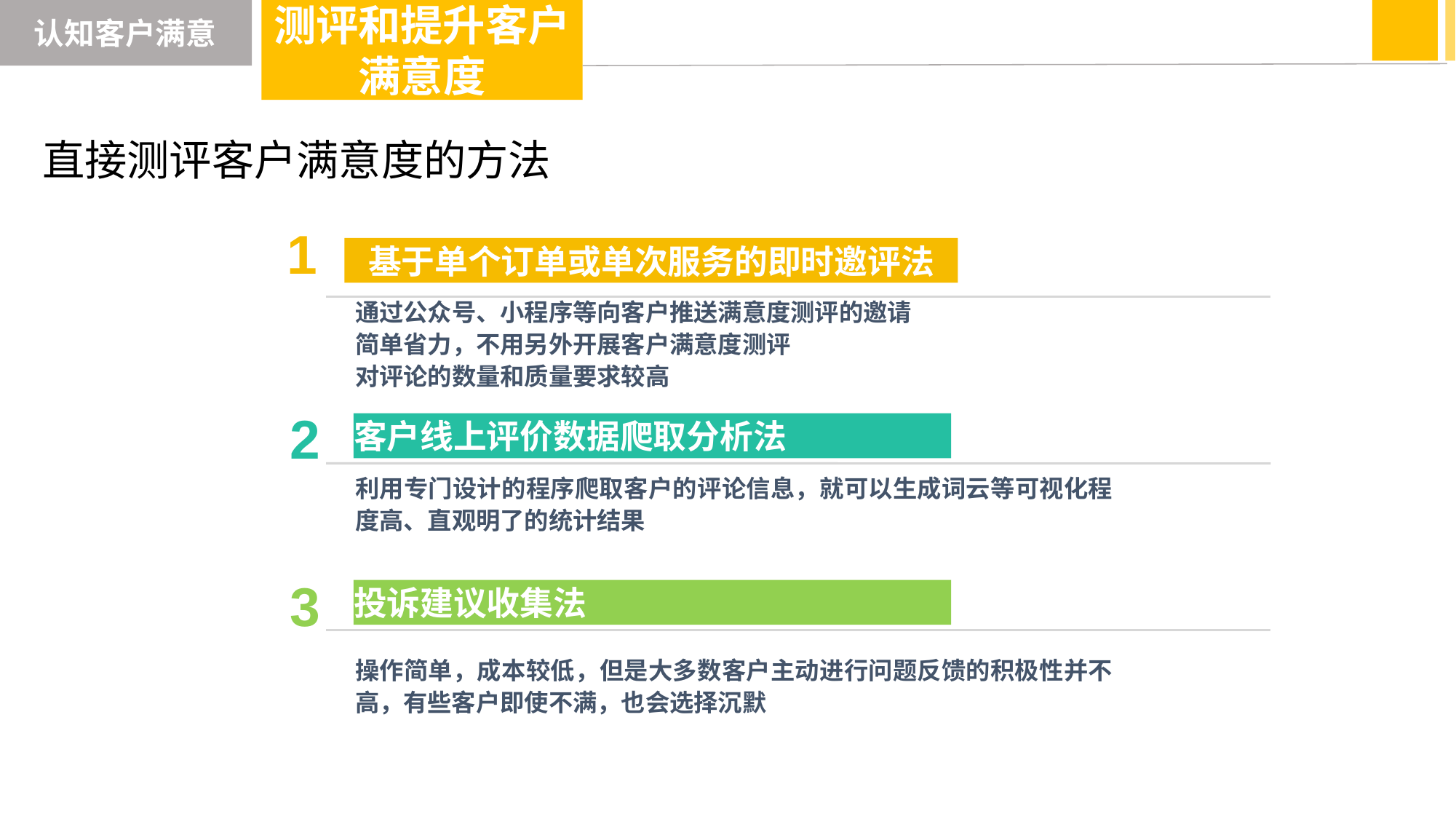

认知客户满意
测评和提升客户满意度

直接测评客户满意度的方法
1
基于单个订单或单次服务的即时邀评法
通过公众号、小程序等向客户推送满意度测评的邀请
简单省力，不用另外开展客户满意度测评
对评论的数量和质量要求较高
2
客户线上评价数据爬取分析法
利用专门设计的程序爬取客户的评论信息，就可以生成词云等可视化程度高、直观明了的统计结果
3
投诉建议收集法
操作简单，成本较低，但是大多数客户主动进行问题反馈的积极性并不高，有些客户即使不满，也会选择沉默